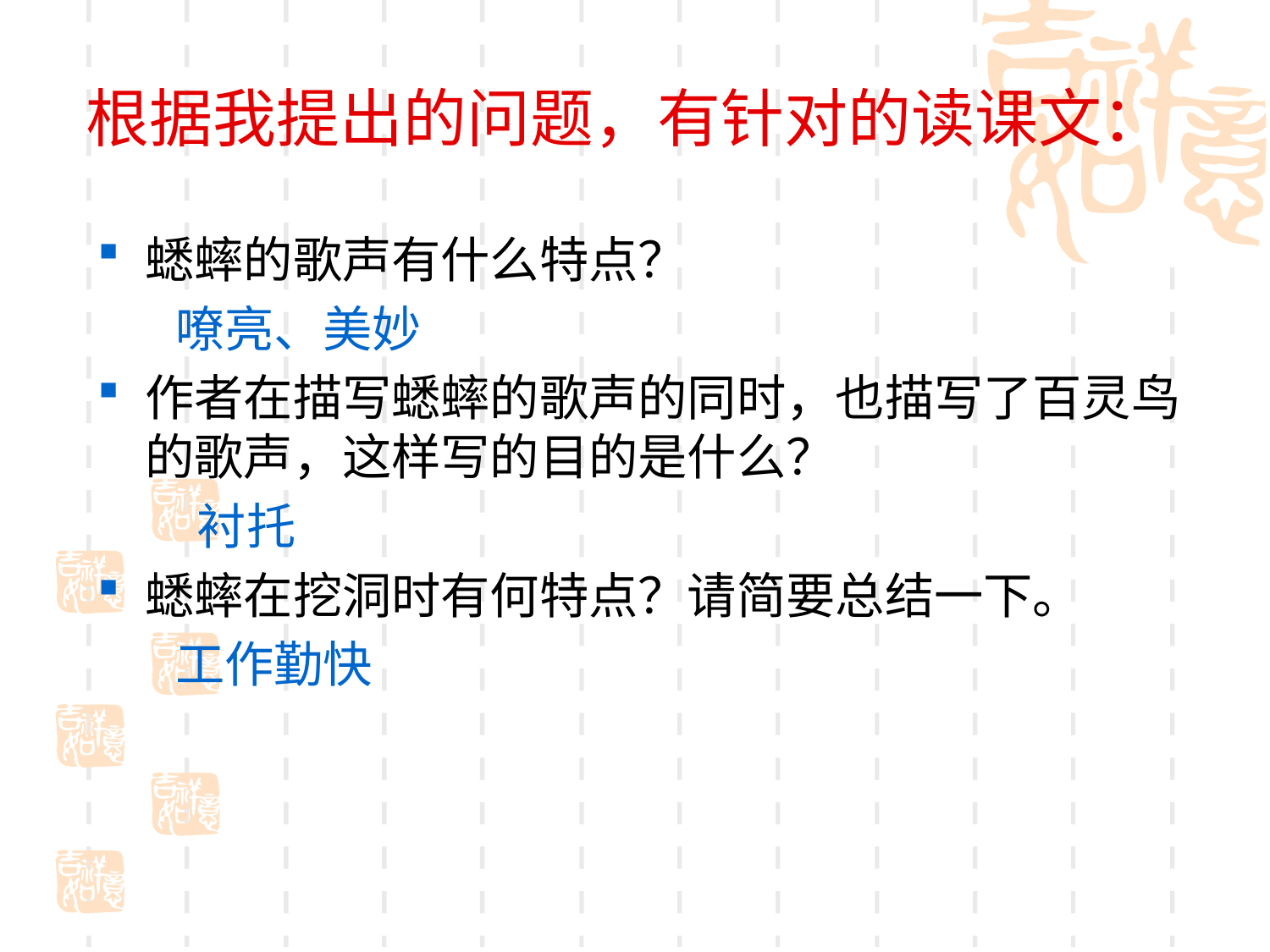

# 根据我提出的问题，有针对的读课文：
蟋蟀的歌声有什么特点？
      嘹亮、美妙
作者在描写蟋蟀的歌声的同时，也描写了百灵鸟的歌声，这样写的目的是什么？
        衬托
蟋蟀在挖洞时有何特点？请简要总结一下。
      工作勤快